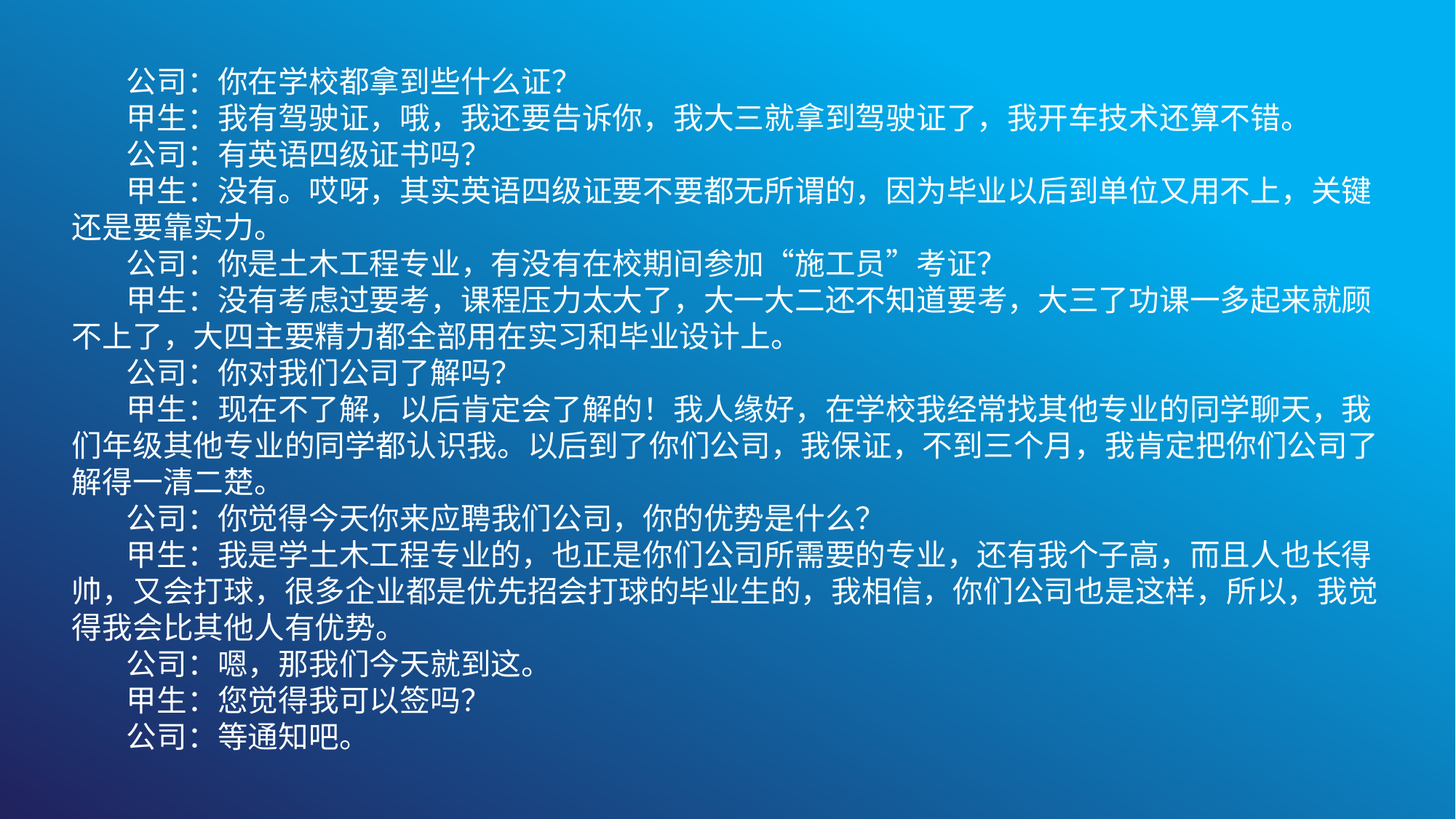

公司：你在学校都拿到些什么证？
甲生：我有驾驶证，哦，我还要告诉你，我大三就拿到驾驶证了，我开车技术还算不错。
公司：有英语四级证书吗？
甲生：没有。哎呀，其实英语四级证要不要都无所谓的，因为毕业以后到单位又用不上，关键还是要靠实力。
公司：你是土木工程专业，有没有在校期间参加“施工员”考证？
甲生：没有考虑过要考，课程压力太大了，大一大二还不知道要考，大三了功课一多起来就顾不上了，大四主要精力都全部用在实习和毕业设计上。
公司：你对我们公司了解吗？
甲生：现在不了解，以后肯定会了解的！我人缘好，在学校我经常找其他专业的同学聊天，我们年级其他专业的同学都认识我。以后到了你们公司，我保证，不到三个月，我肯定把你们公司了解得一清二楚。
公司：你觉得今天你来应聘我们公司，你的优势是什么？
甲生：我是学土木工程专业的，也正是你们公司所需要的专业，还有我个子高，而且人也长得帅，又会打球，很多企业都是优先招会打球的毕业生的，我相信，你们公司也是这样，所以，我觉得我会比其他人有优势。
公司：嗯，那我们今天就到这。
甲生：您觉得我可以签吗？
公司：等通知吧。